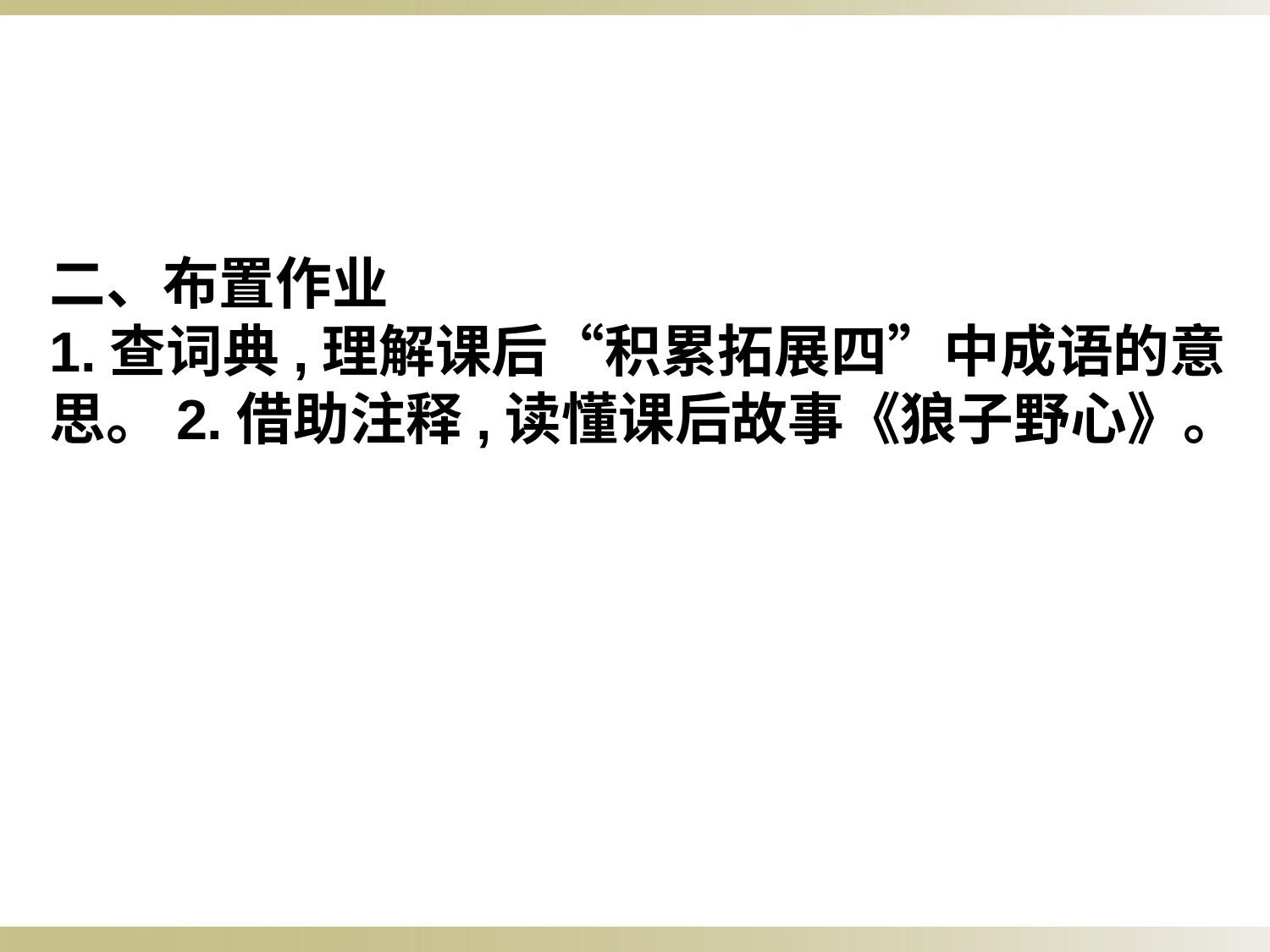

二、布置作业
1.查词典,理解课后“积累拓展四”中成语的意思。2.借助注释,读懂课后故事《狼子野心》。